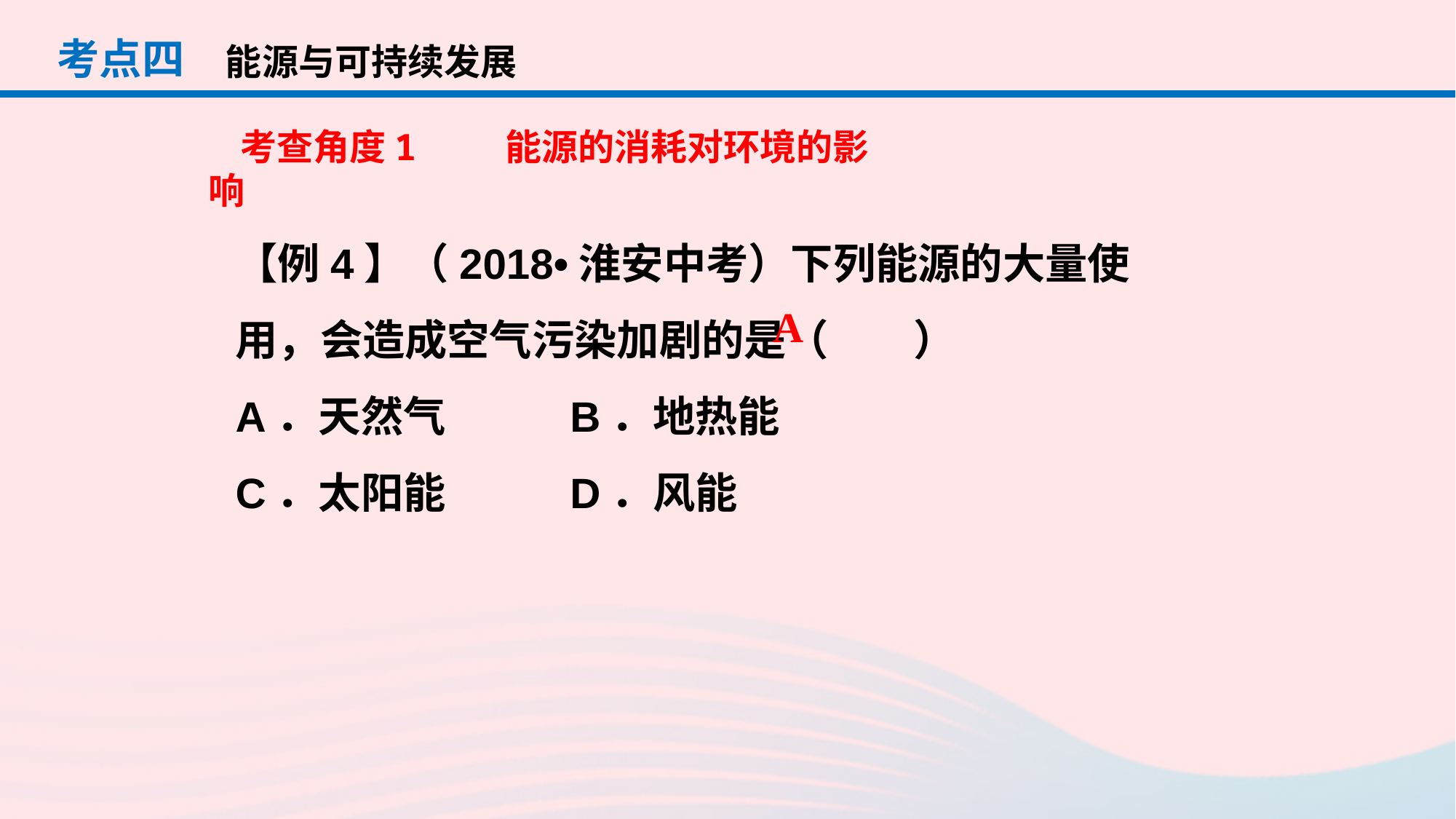

考点四
能源与可持续发展
考查角度1  　能源的消耗对环境的影响
【例4】（2018•淮安中考）下列能源的大量使用，会造成空气污染加剧的是（　　）
A．天然气	           B．地热能
C．太阳能	           D．风能

A